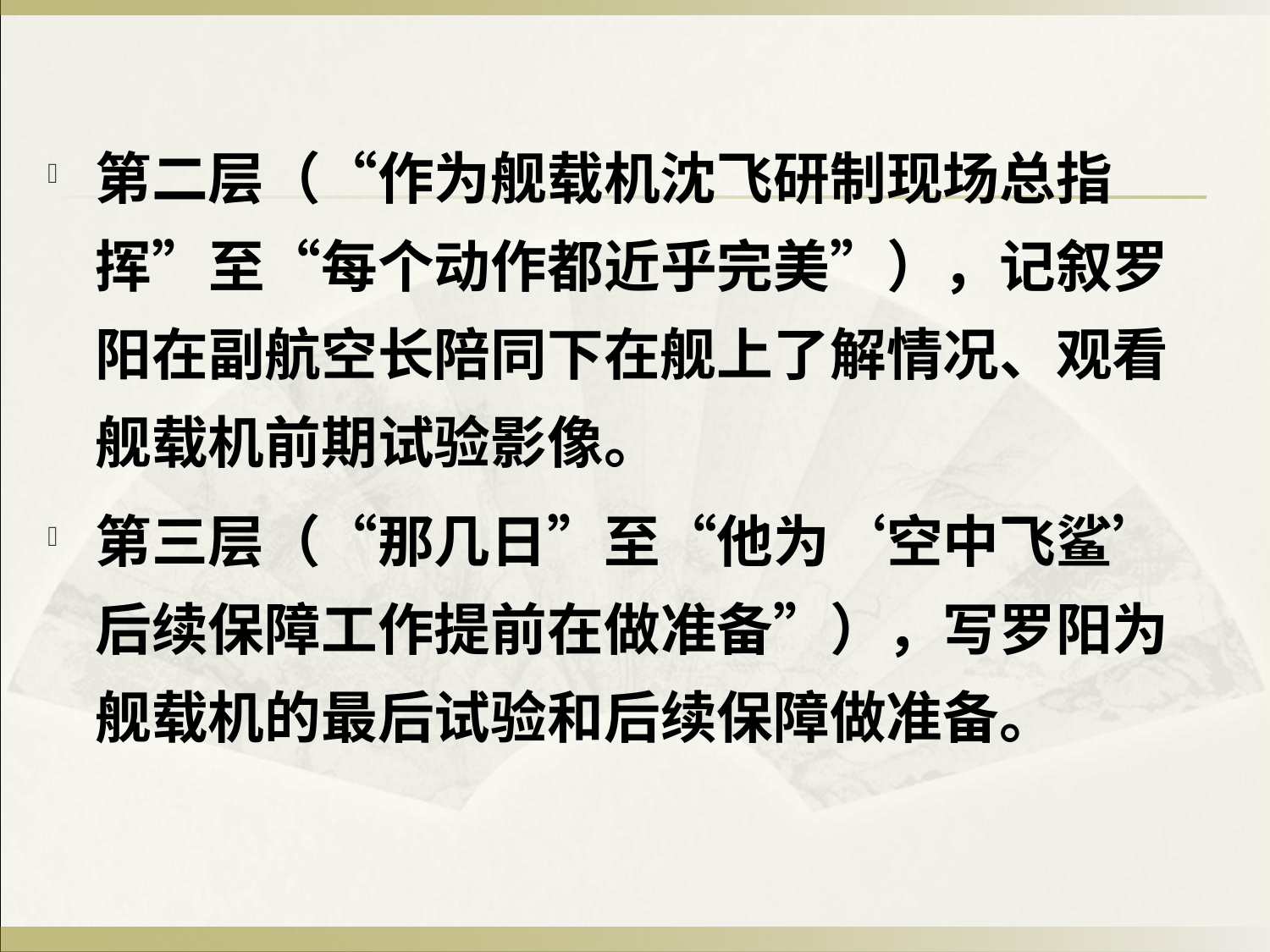

第二层（“作为舰载机沈飞研制现场总指挥”至“每个动作都近乎完美”），记叙罗阳在副航空长陪同下在舰上了解情况、观看舰载机前期试验影像。
第三层（“那几日”至“他为‘空中飞鲨’后续保障工作提前在做准备”），写罗阳为舰载机的最后试验和后续保障做准备。